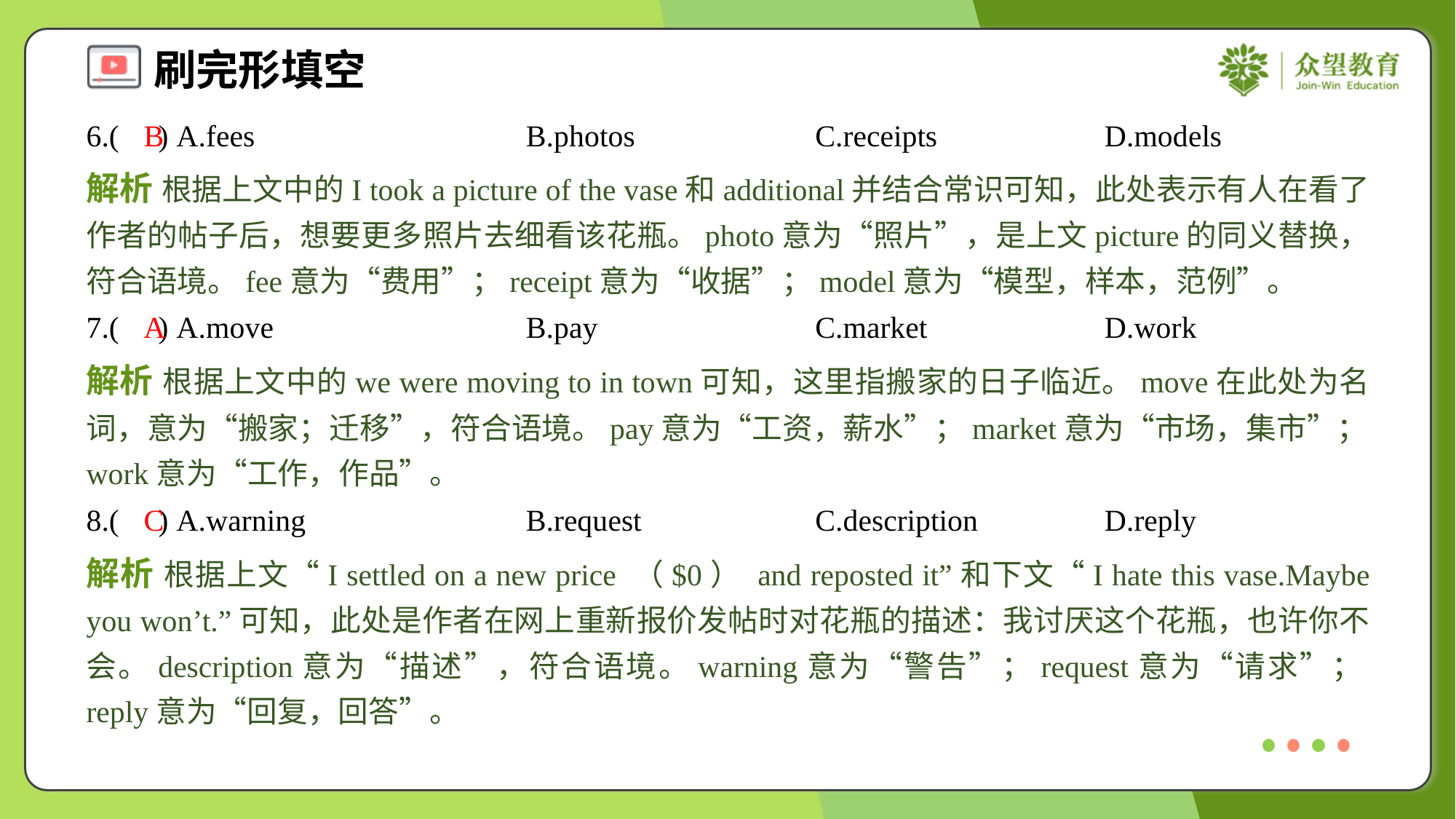

6.(     ) A.fees	B.photos	C.receipts	D.models
B
解析 根据上文中的I took a picture of the vase和additional并结合常识可知，此处表示有人在看了作者的帖子后，想要更多照片去细看该花瓶。photo意为“照片”，是上文picture的同义替换，符合语境。fee意为“费用”；receipt意为“收据”；model意为“模型，样本，范例”。
7.(     ) A.move	B.pay	C.market	D.work
A
解析 根据上文中的we were moving to in town可知，这里指搬家的日子临近。move在此处为名词，意为“搬家；迁移”，符合语境。pay意为“工资，薪水”；market意为“市场，集市”；work意为“工作，作品”。
8.(     ) A.warning	B.request	C.description	D.reply
C
解析 根据上文“I settled on a new price （$0） and reposted it”和下文“I hate this vase.Maybe you won’t.”可知，此处是作者在网上重新报价发帖时对花瓶的描述：我讨厌这个花瓶，也许你不会。description意为“描述”，符合语境。warning意为“警告”；request意为“请求”；reply意为“回复，回答”。